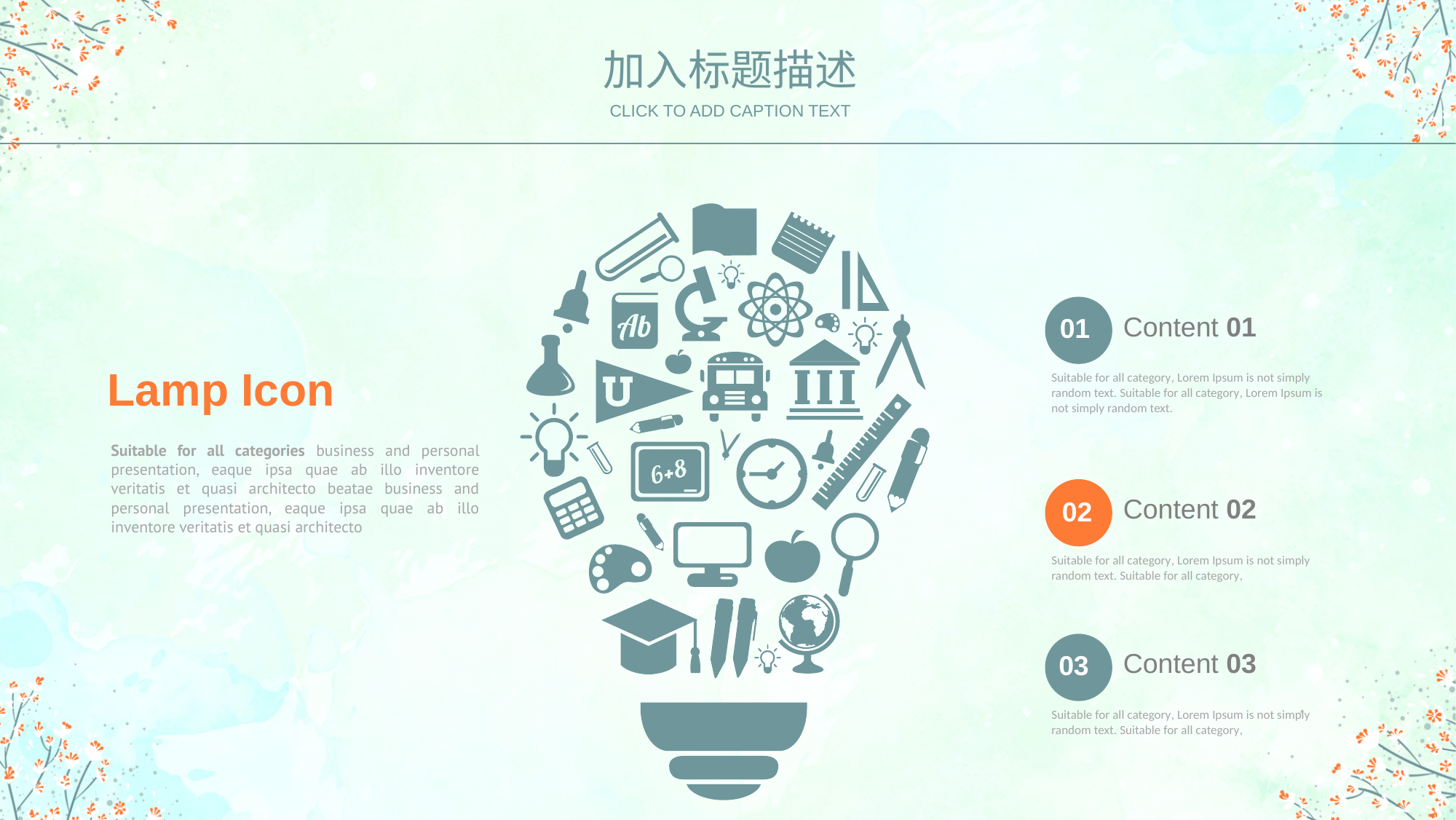

加入标题描述
CLICK TO ADD CAPTION TEXT

Content 01
01
Lamp Icon
Suitable for all category, Lorem Ipsum is not simply random text. Suitable for all category, Lorem Ipsum is not simply random text.

Suitable for all categories business and personal presentation, eaque ipsa quae ab illo inventore veritatis et quasi architecto beatae business and personal presentation, eaque ipsa quae ab illo inventore veritatis et quasi architecto

Content 02
02
Suitable for all category, Lorem Ipsum is not simply random text. Suitable for all category,

Content 03
03
Suitable for all category, Lorem Ipsum is not simply random text. Suitable for all category,